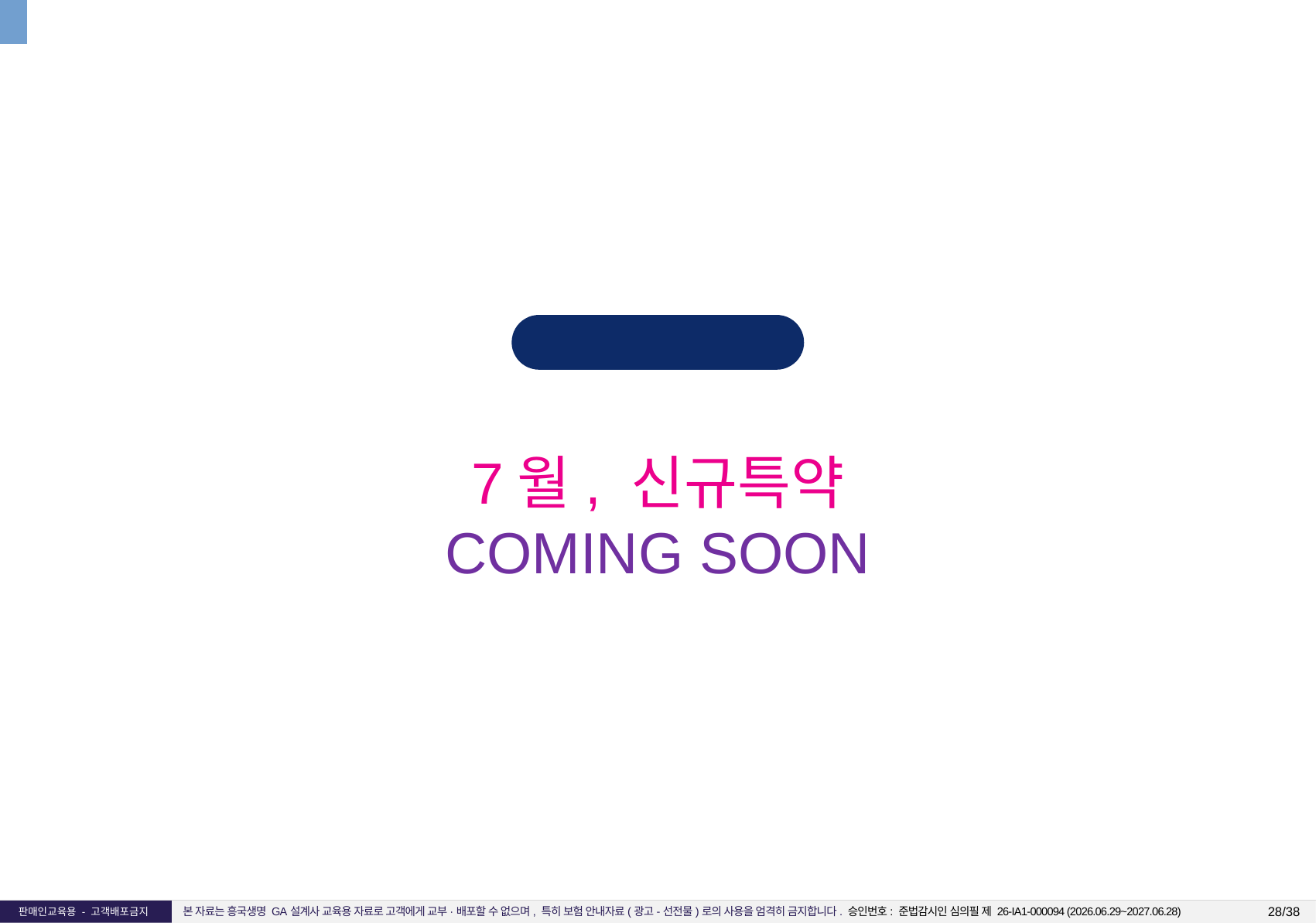

흥국생명 26.7월
7월, 신규특약
COMING SOON
28/38